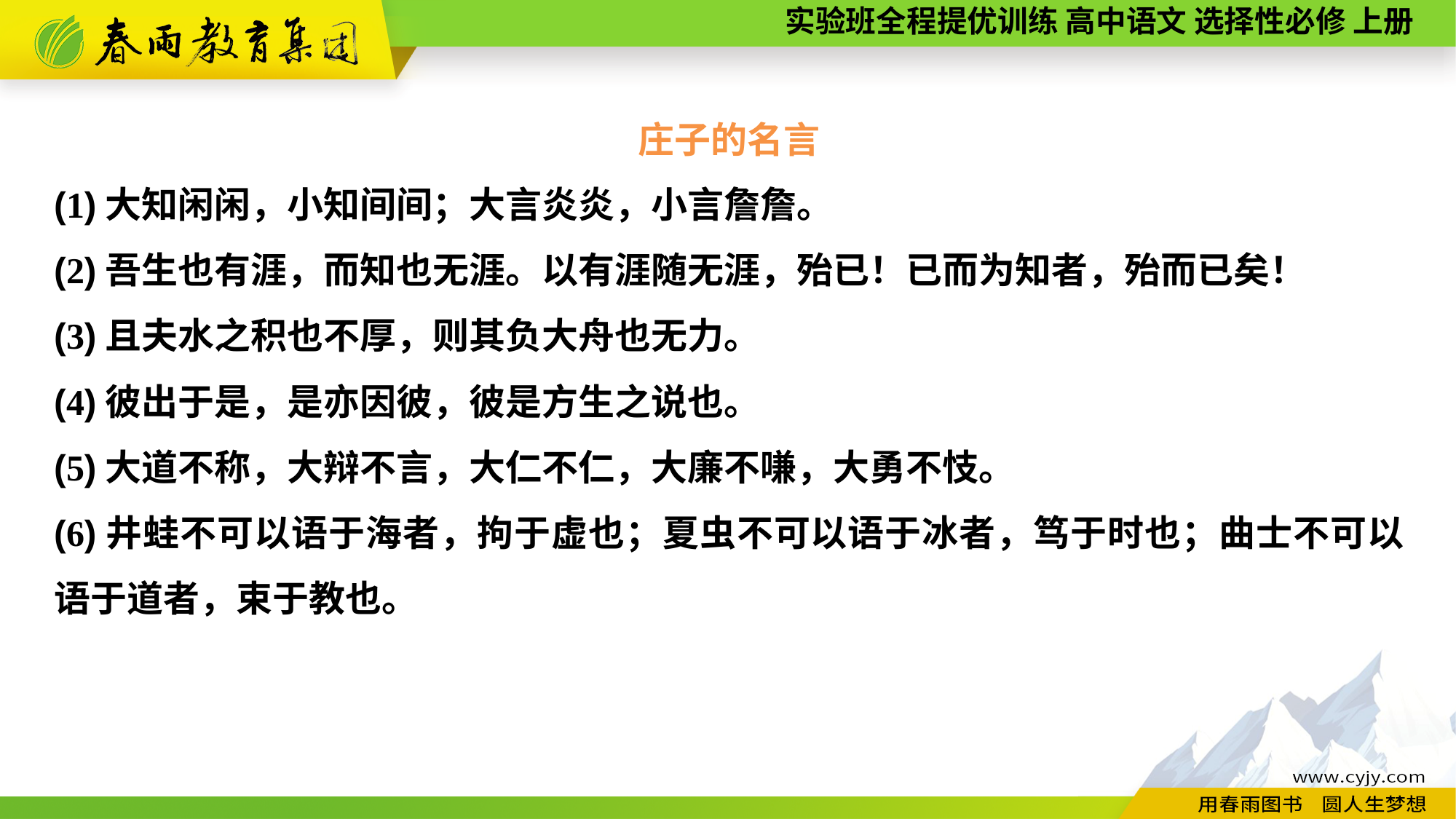

庄子的名言
(1)大知闲闲，小知间间；大言炎炎，小言詹詹。
(2)吾生也有涯，而知也无涯。以有涯随无涯，殆已！已而为知者，殆而已矣！
(3)且夫水之积也不厚，则其负大舟也无力。
(4)彼出于是，是亦因彼，彼是方生之说也。
(5)大道不称，大辩不言，大仁不仁，大廉不嗛，大勇不忮。
(6)井蛙不可以语于海者，拘于虚也；夏虫不可以语于冰者，笃于时也；曲士不可以语于道者，束于教也。